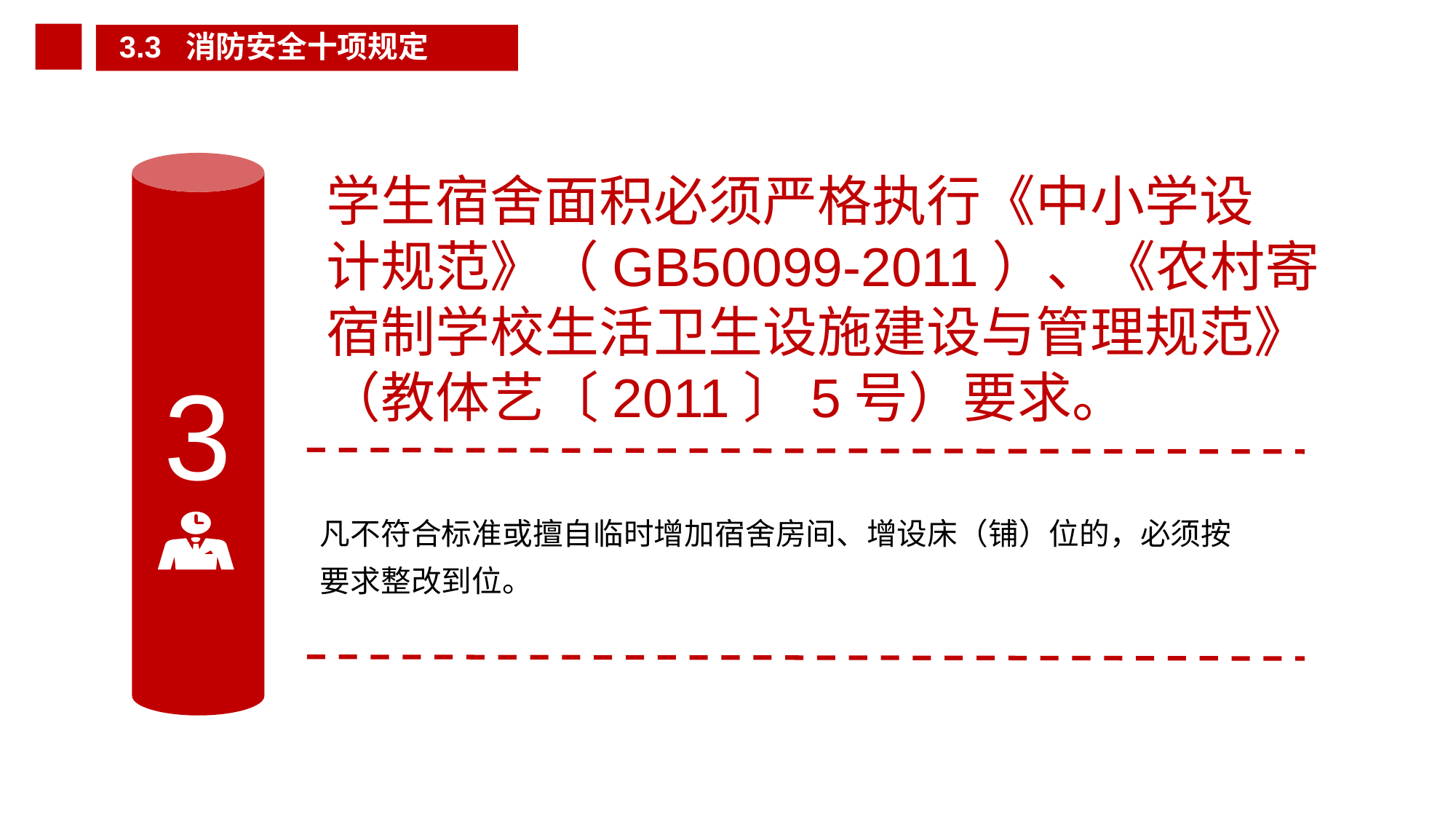

3.3  消防安全十项规定

3

学生宿舍面积必须严格执行《中小学设
计规范》（GB50099-2011）、《农村寄
宿制学校生活卫生设施建设与管理规范》
（教体艺〔2011〕5号）要求。
凡不符合标准或擅自临时增加宿舍房间、增设床（铺）位的，必须按要求整改到位。